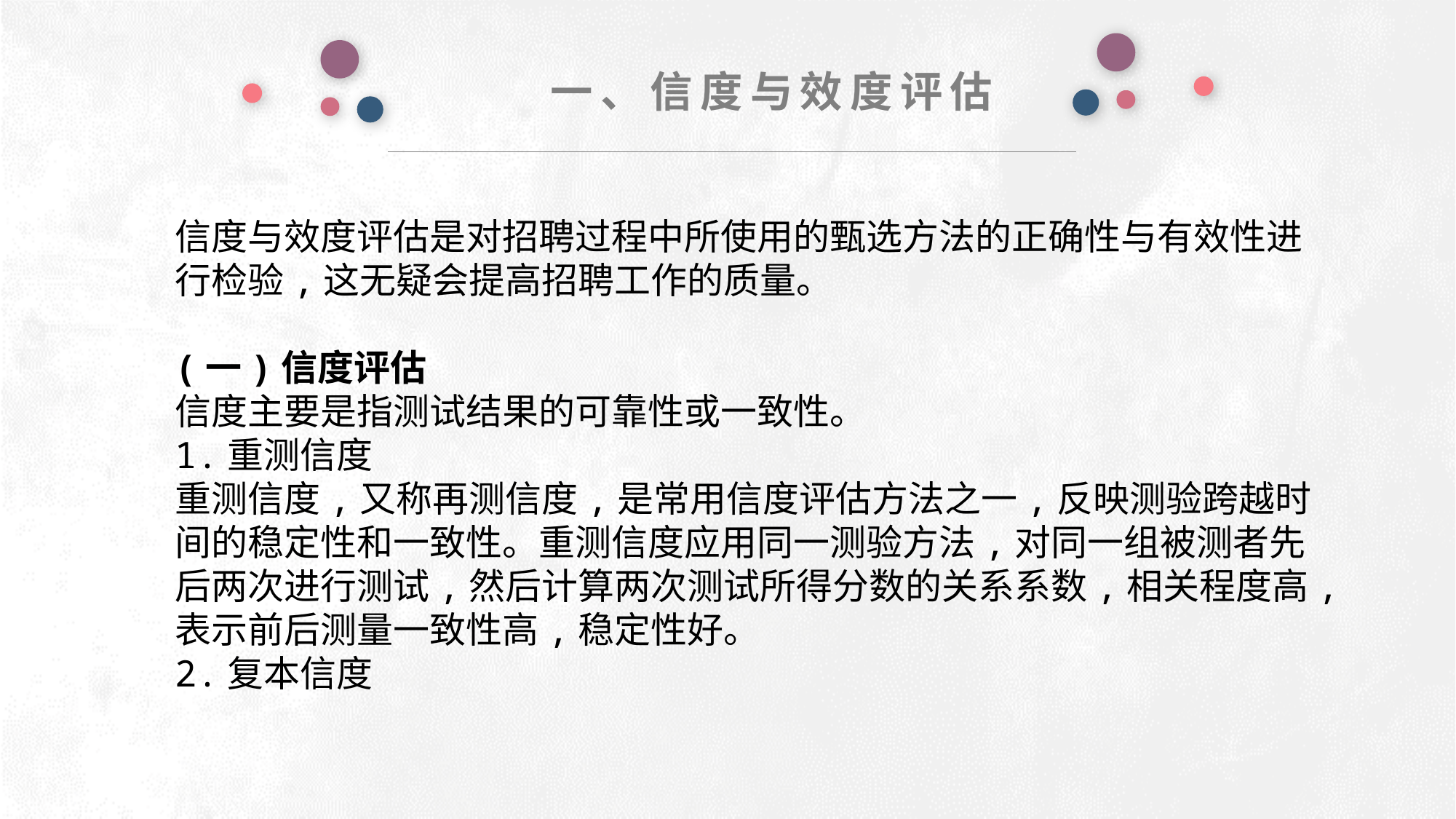

一、信度与效度评估

信度与效度评估是对招聘过程中所使用的甄选方法的正确性与有效性进行检验,这无疑会提高招聘工作的质量。

(一)信度评估
信度主要是指测试结果的可靠性或一致性。
1.重测信度
重测信度,又称再测信度,是常用信度评估方法之一,反映测验跨越时间的稳定性和一致性。重测信度应用同一测验方法,对同一组被测者先后两次进行测试,然后计算两次测试所得分数的关系系数,相关程度高,表示前后测量一致性高,稳定性好。
2.复本信度

e7d195523061f1c0deeec63e560781cfd59afb0ea006f2a87ABB68BF51EA6619813959095094C18C62A12F549504892A4AAA8C1554C6663626E05CA27F281A14E6983772AFC3FB97135759321DEA3D70CCCB10945EC5A0322096E752803368C2184698845E3CCD6DB7F651295A8E4F3FDC19EA64A2B4A4AC1434B55AAE41CF0BF61B375C23F3039959E085EE760725AA